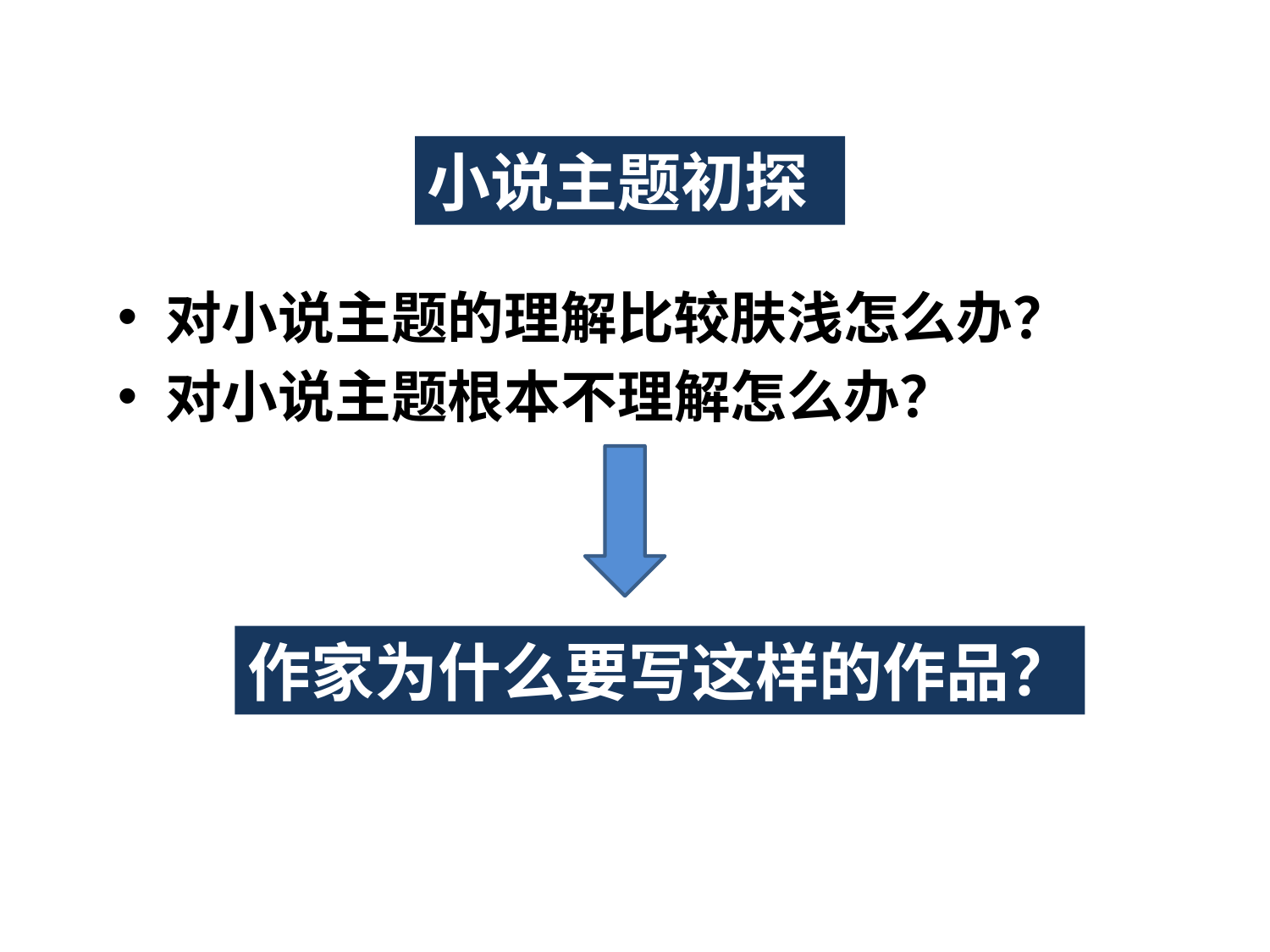

小说主题初探
对小说主题的理解比较肤浅怎么办？
对小说主题根本不理解怎么办？

作家为什么要写这样的作品？